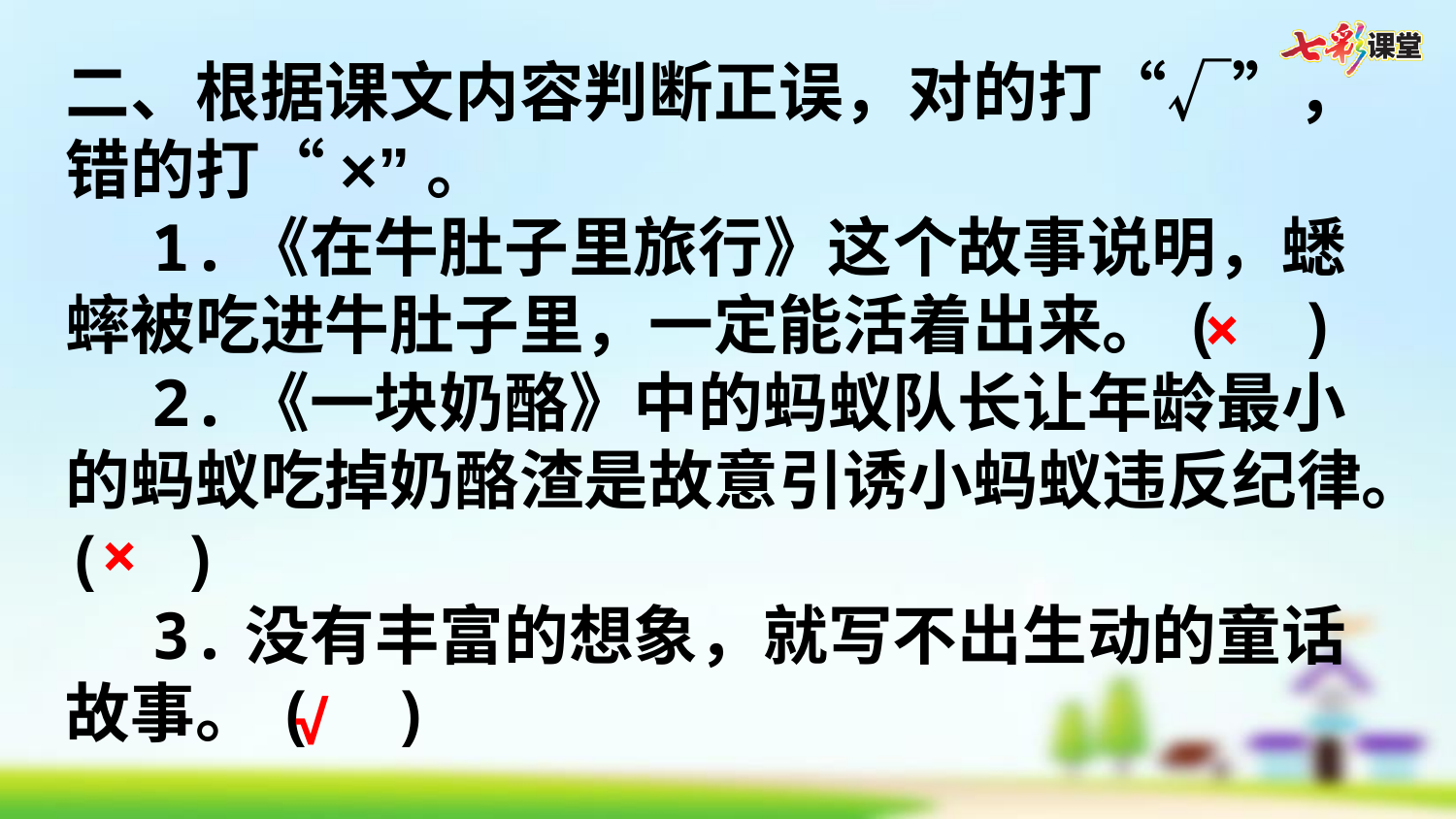

二、根据课文内容判断正误，对的打“√”，错的打“×”。
1.《在牛肚子里旅行》这个故事说明，蟋蟀被吃进牛肚子里，一定能活着出来。(  )
2.《一块奶酪》中的蚂蚁队长让年龄最小的蚂蚁吃掉奶酪渣是故意引诱小蚂蚁违反纪律。(  )
3.没有丰富的想象，就写不出生动的童话故事。(  )
×
×
√